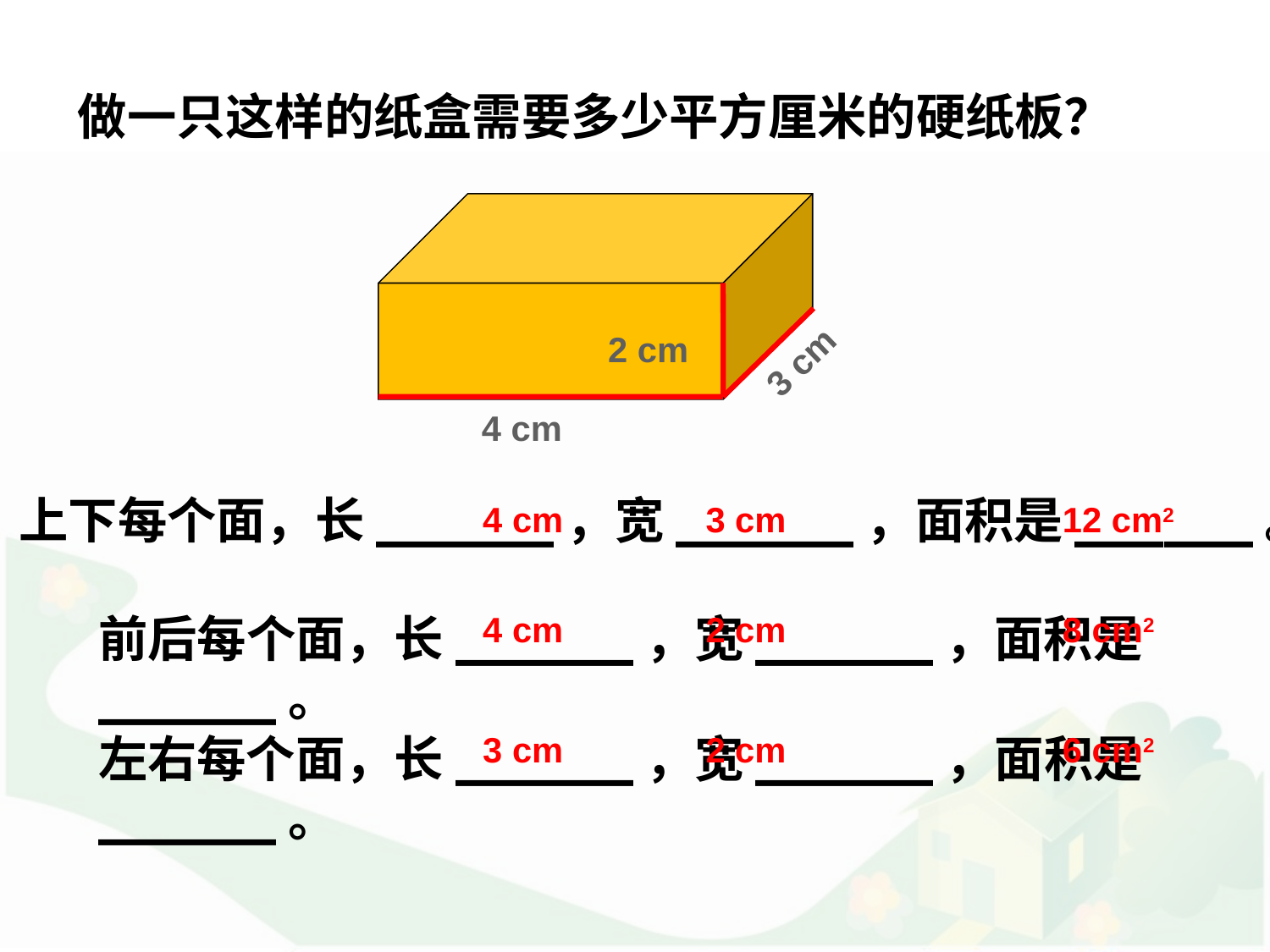

# 做一只这样的纸盒需要多少平方厘米的硬纸板？

3 cm
2 cm
4 cm

上下每个面，长______，宽______，面积是______。
4 cm
3 cm
12 cm2
前后每个面，长______，宽______，面积是______。
4 cm
2 cm
8 cm2
左右每个面，长______，宽______，面积是______。
3 cm
2 cm
6 cm2